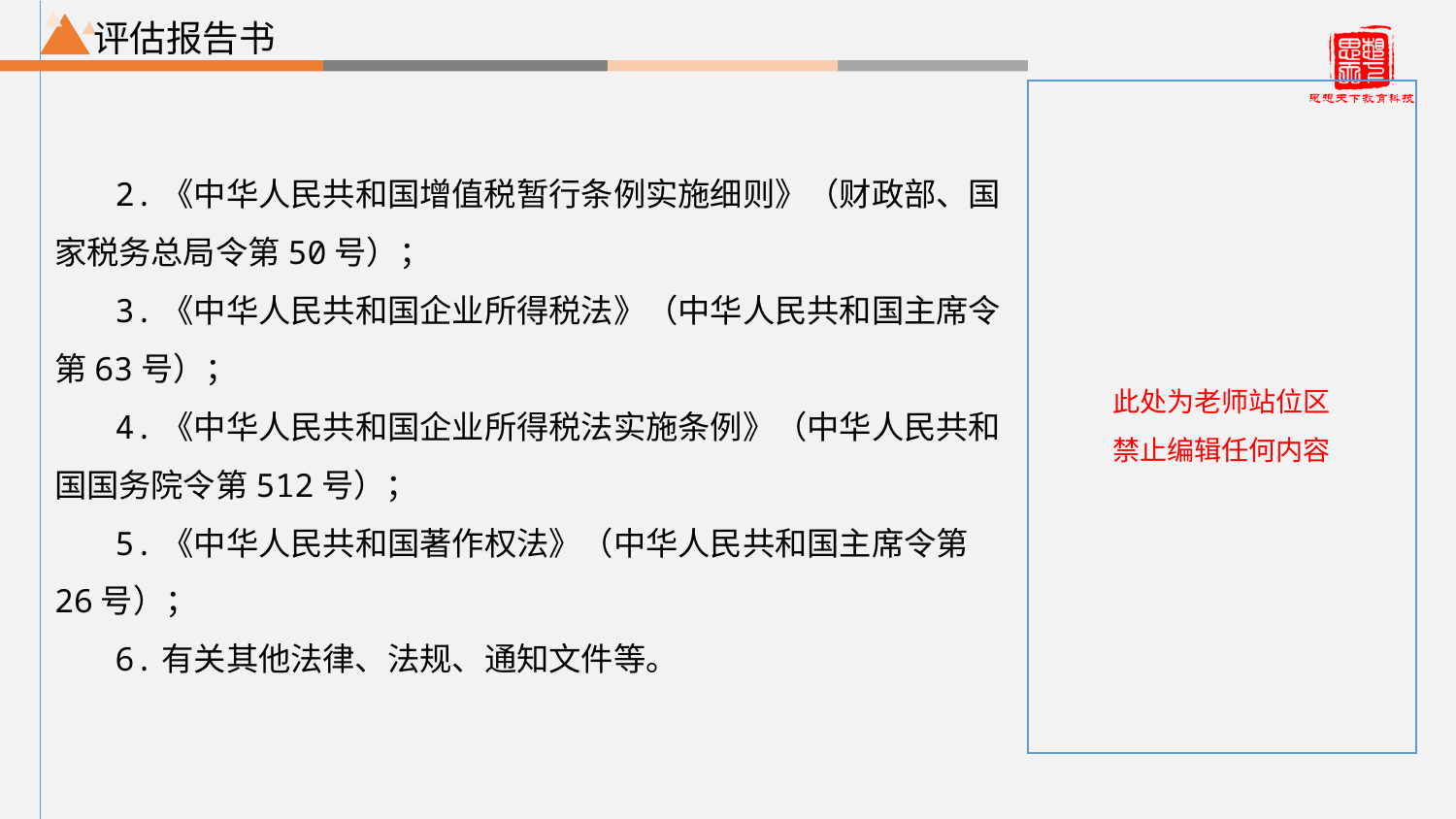

评估报告书
2.《中华人民共和国增值税暂行条例实施细则》（财政部、国家税务总局令第50号）；
3.《中华人民共和国企业所得税法》（中华人民共和国主席令第63号）；
4.《中华人民共和国企业所得税法实施条例》（中华人民共和国国务院令第512号）；
5.《中华人民共和国著作权法》（中华人民共和国主席令第26号）；
6.有关其他法律、法规、通知文件等。
134